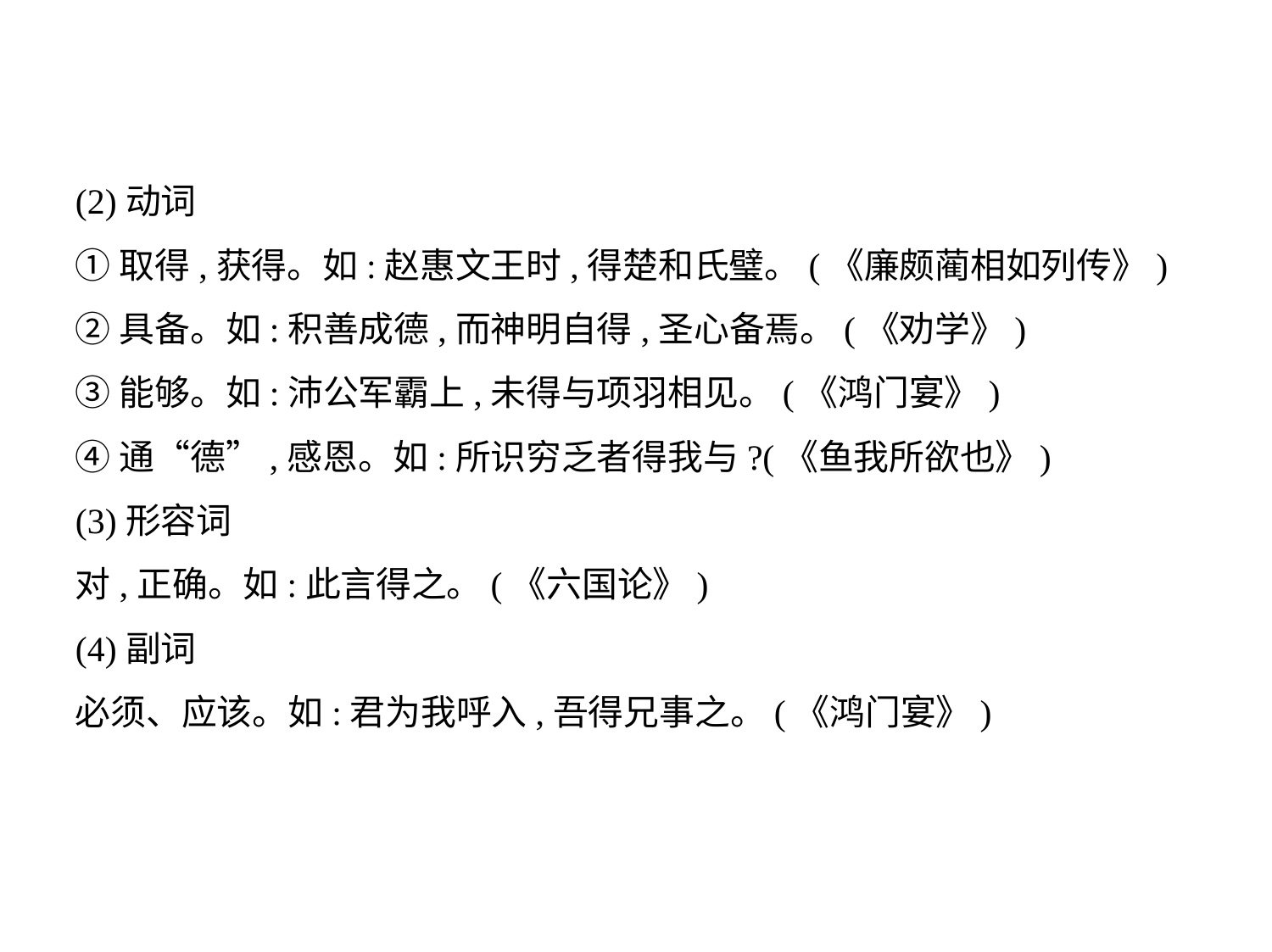

(2)动词
①取得,获得。如:赵惠文王时,得楚和氏璧。(《廉颇蔺相如列传》)
②具备。如:积善成德,而神明自得,圣心备焉。(《劝学》)
③能够。如:沛公军霸上,未得与项羽相见。(《鸿门宴》)
④通“德”,感恩。如:所识穷乏者得我与?(《鱼我所欲也》)
(3)形容词
对,正确。如:此言得之。(《六国论》)
(4)副词
必须、应该。如:君为我呼入,吾得兄事之。(《鸿门宴》)